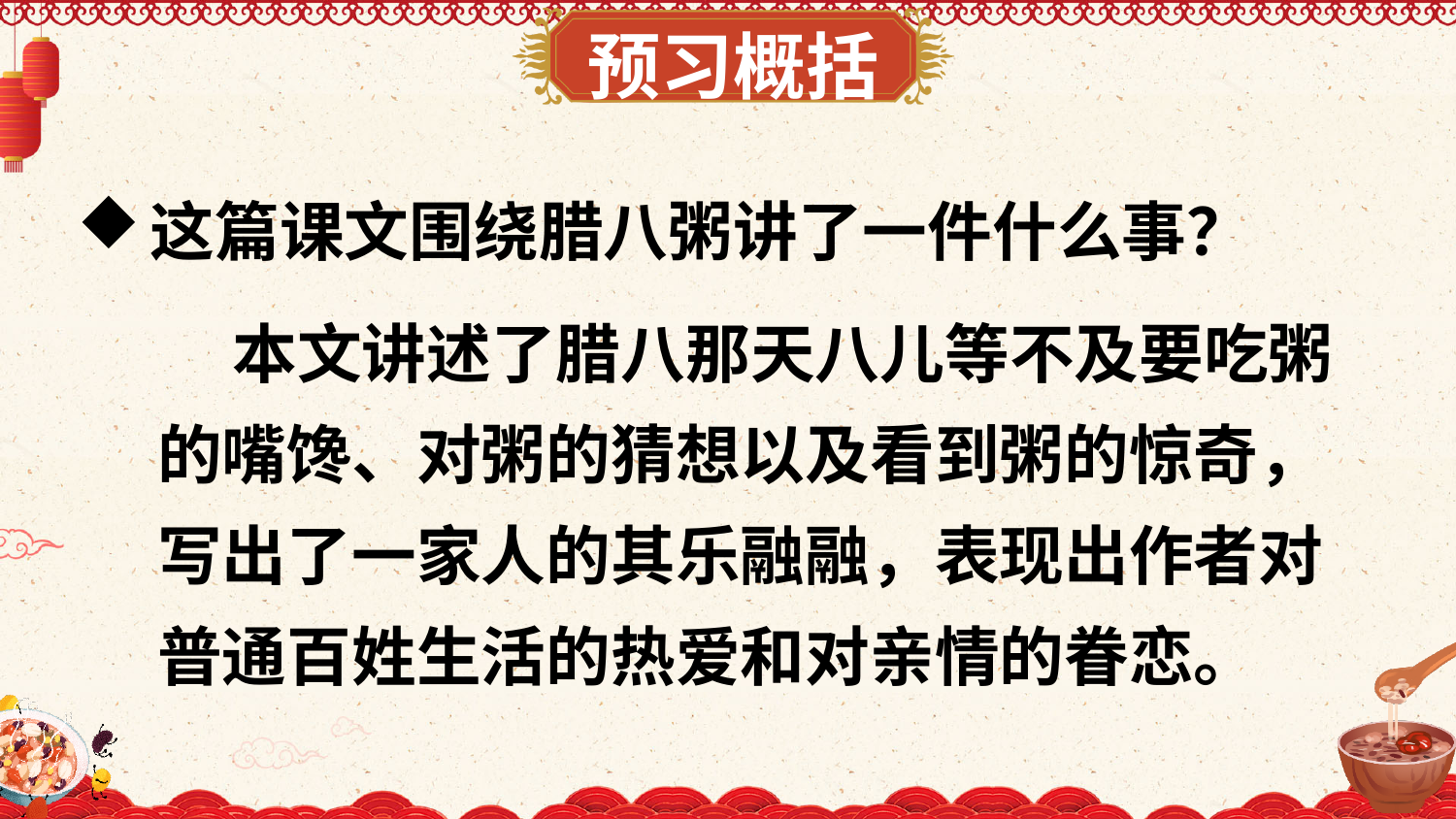

预习概括
这篇课文围绕腊八粥讲了一件什么事？
    本文讲述了腊八那天八儿等不及要吃粥的嘴馋、对粥的猜想以及看到粥的惊奇，写出了一家人的其乐融融，表现出作者对普通百姓生活的热爱和对亲情的眷恋。